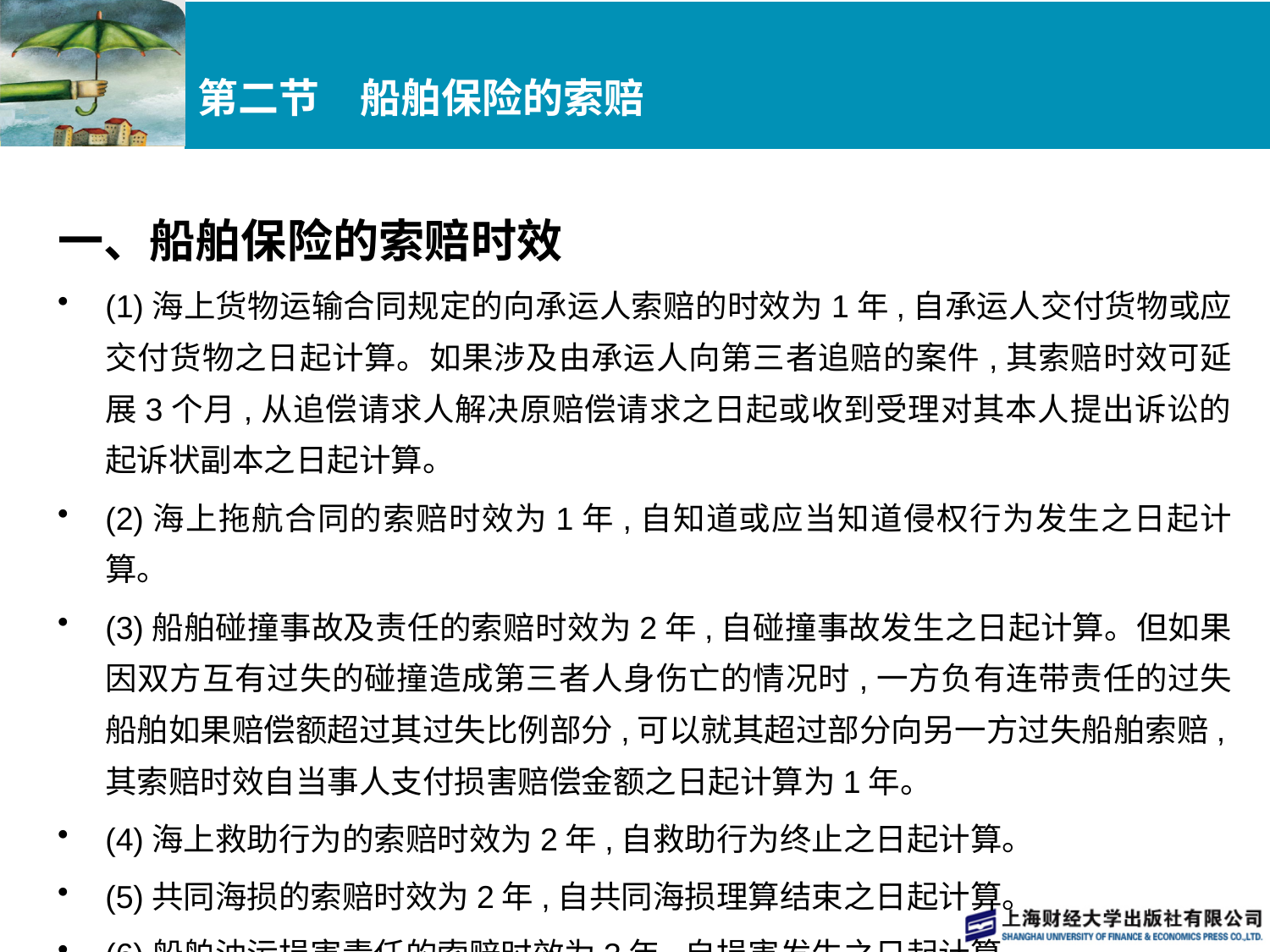

# 第二节　船舶保险的索赔
一、船舶保险的索赔时效
(1)海上货物运输合同规定的向承运人索赔的时效为1年,自承运人交付货物或应交付货物之日起计算。如果涉及由承运人向第三者追赔的案件,其索赔时效可延展3个月,从追偿请求人解决原赔偿请求之日起或收到受理对其本人提出诉讼的起诉状副本之日起计算。
(2)海上拖航合同的索赔时效为1年,自知道或应当知道侵权行为发生之日起计算。
(3)船舶碰撞事故及责任的索赔时效为2年,自碰撞事故发生之日起计算。但如果因双方互有过失的碰撞造成第三者人身伤亡的情况时,一方负有连带责任的过失船舶如果赔偿额超过其过失比例部分,可以就其超过部分向另一方过失船舶索赔,其索赔时效自当事人支付损害赔偿金额之日起计算为1年。
(4)海上救助行为的索赔时效为2年,自救助行为终止之日起计算。
(5)共同海损的索赔时效为2年,自共同海损理算结束之日起计算。
(6)船舶油污损害责任的索赔时效为3年,自损害发生之日起计算。